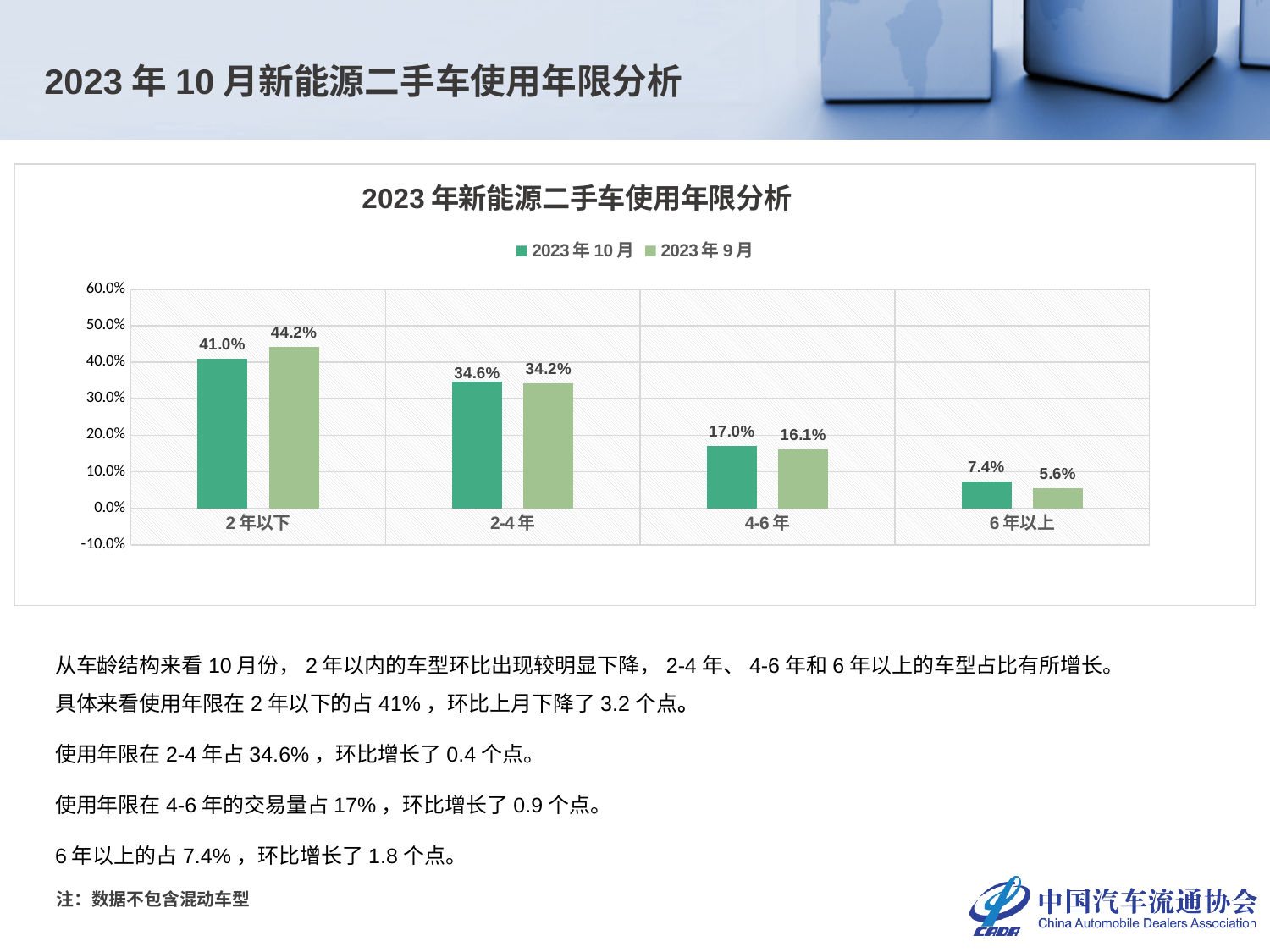

2023年10月新能源二手车使用年限分析

### Chart: 2023年新能源二手车使用年限分析

| Category | 2023年10月 | 2023年9月 |
|---|---|---|
| 2年以下 | 0.41022429014554995 | 0.4419914651493599 |
| 2-4年 | 0.34597947983774757 | 0.34162162162162163 |
| 4-6年 | 0.16970890002386063 | 0.16073968705547653 |
| 6年以上 | 0.07408732999284182 | 0.05564722617354197 |
从车龄结构来看10月份，2年以内的车型环比出现较明显下降，2-4年、4-6年和6年以上的车型占比有所增长。
具体来看使用年限在2年以下的占41%，环比上月下降了3.2个点。
使用年限在2-4年占34.6%，环比增长了0.4个点。
使用年限在4-6年的交易量占17%，环比增长了0.9个点。
6年以上的占7.4%，环比增长了1.8个点。

注：数据不包含混动车型